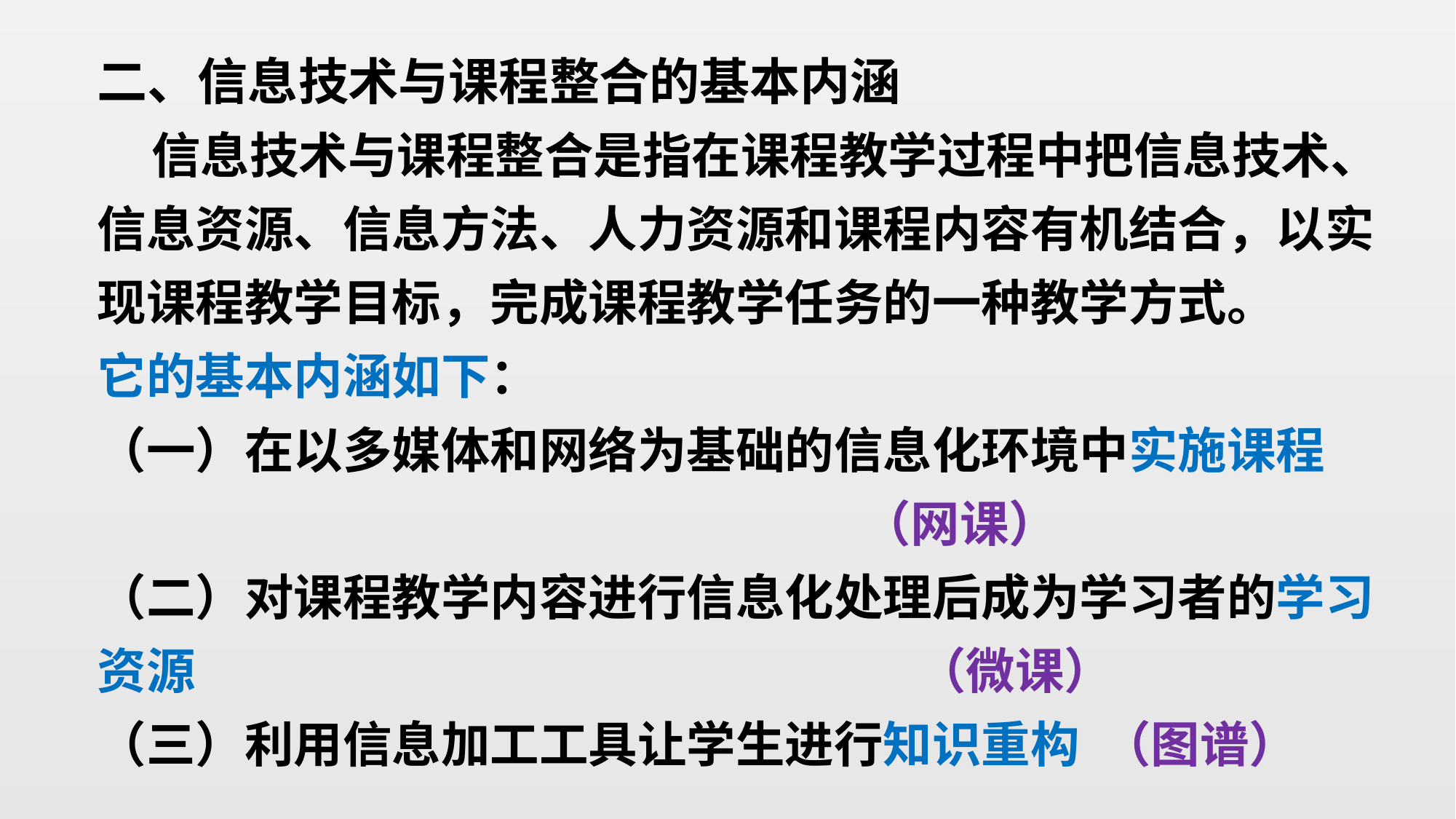

二、信息技术与课程整合的基本内涵
    信息技术与课程整合是指在课程教学过程中把信息技术、信息资源、信息方法、人力资源和课程内容有机结合，以实现课程教学目标，完成课程教学任务的一种教学方式。
它的基本内涵如下：
（一）在以多媒体和网络为基础的信息化环境中实施课程
                                                                    （网课）
（二）对课程教学内容进行信息化处理后成为学习者的学习资源                                                                 （微课）
（三）利用信息加工工具让学生进行知识重构  （图谱）